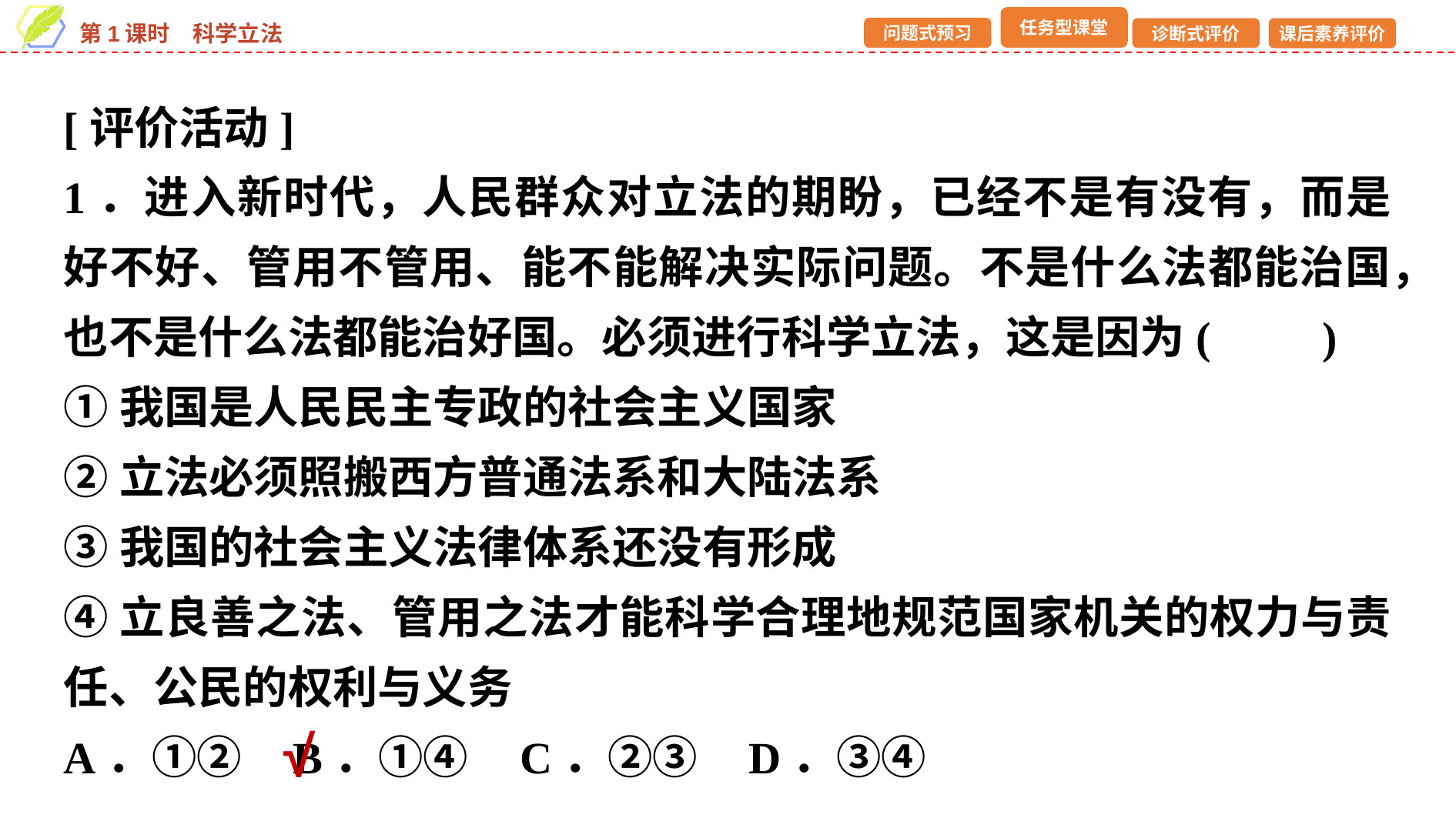

[评价活动]
1．进入新时代，人民群众对立法的期盼，已经不是有没有，而是好不好、管用不管用、能不能解决实际问题。不是什么法都能治国，也不是什么法都能治好国。必须进行科学立法，这是因为(　　)
①我国是人民民主专政的社会主义国家
②立法必须照搬西方普通法系和大陆法系
③我国的社会主义法律体系还没有形成
④立良善之法、管用之法才能科学合理地规范国家机关的权力与责任、公民的权利与义务
A．①②    B．①④    C．②③    D．③④
√